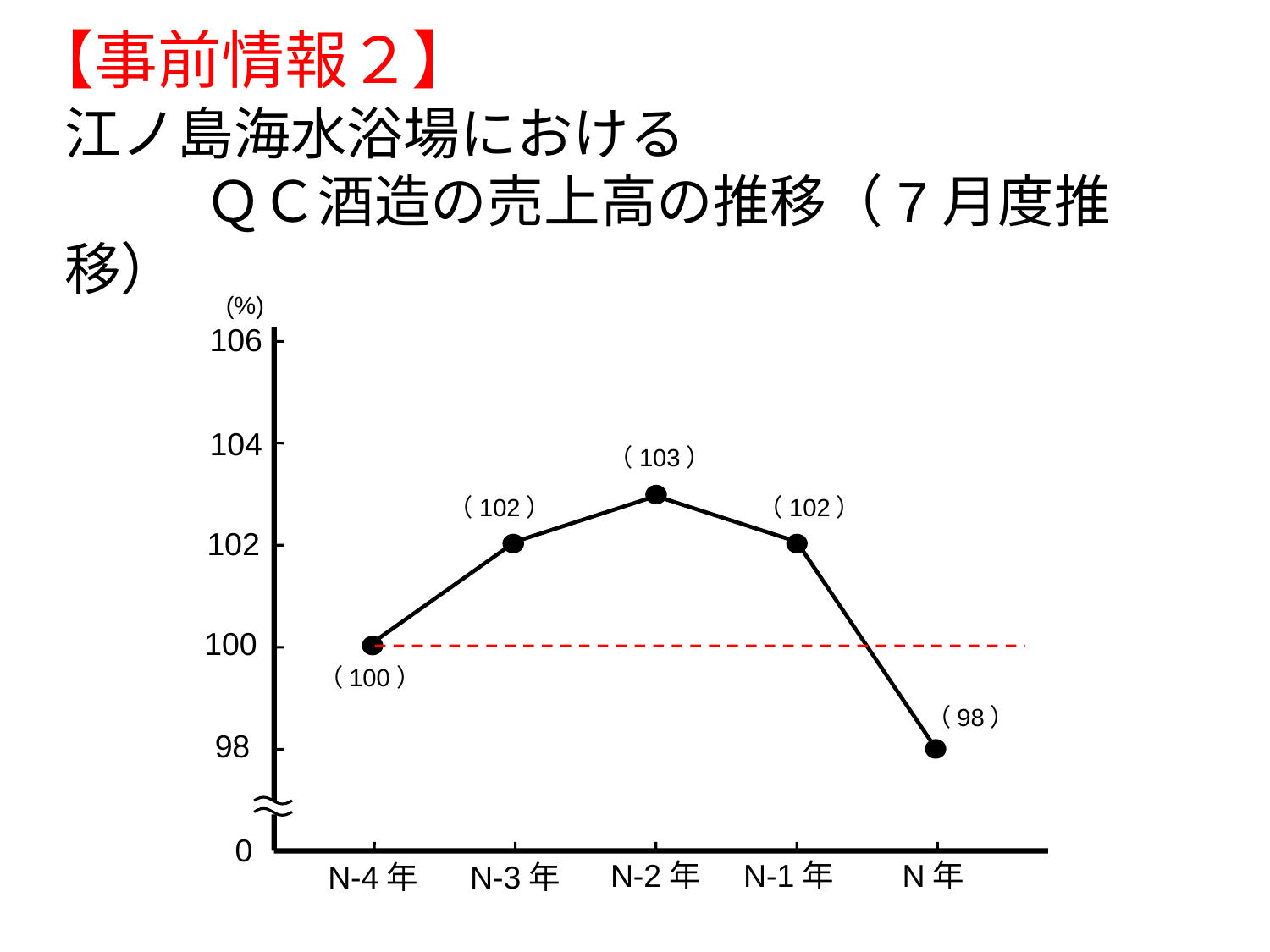

【事前情報２】
江ノ島海水浴場における
          ＱＣ酒造の売上高の推移（7月度推移）
(%)
106

104
（103）

（102）
（102）

102

100

（100）
（98）
98

0

N-2年
N-1年
N年
N-3年
N-4年